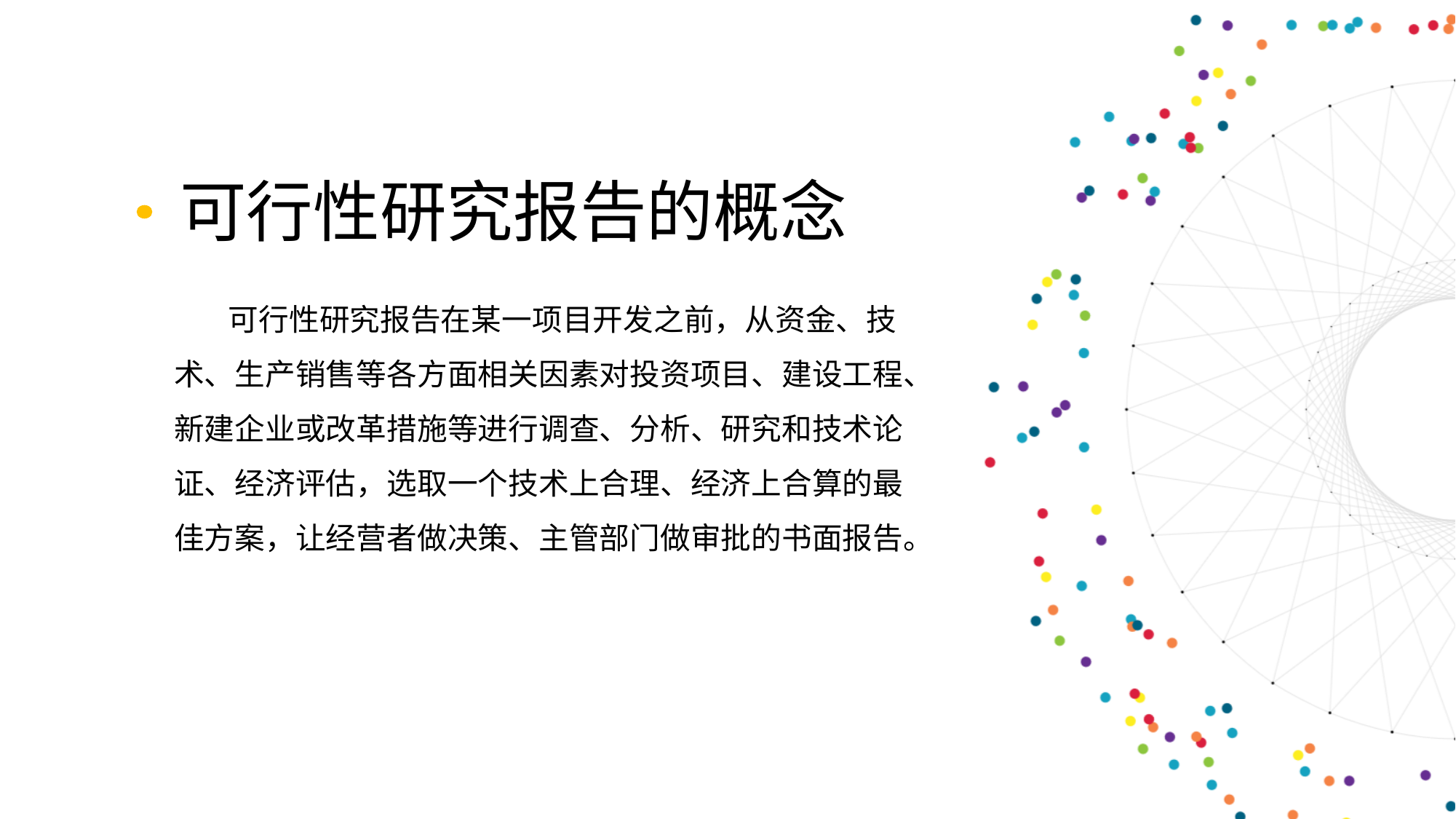

可行性研究报告的概念

       可行性研究报告在某一项目开发之前，从资金、技术、生产销售等各方面相关因素对投资项目、建设工程、新建企业或改革措施等进行调查、分析、研究和技术论证、经济评估，选取一个技术上合理、经济上合算的最佳方案，让经营者做决策、主管部门做审批的书面报告。